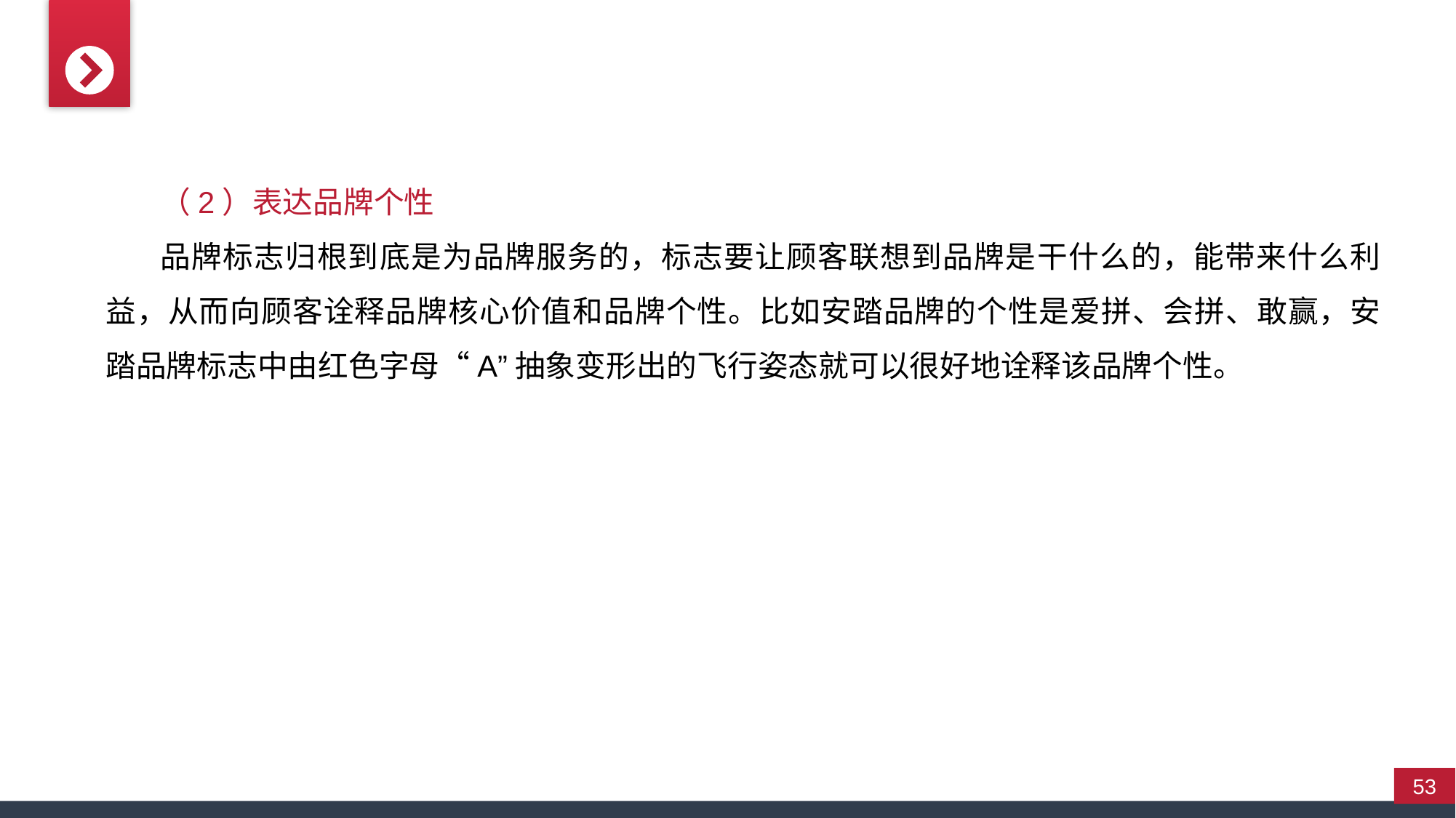

（2）表达品牌个性
品牌标志归根到底是为品牌服务的，标志要让顾客联想到品牌是干什么的，能带来什么利益，从而向顾客诠释品牌核心价值和品牌个性。比如安踏品牌的个性是爱拼、会拼、敢赢，安踏品牌标志中由红色字母“A”抽象变形出的飞行姿态就可以很好地诠释该品牌个性。